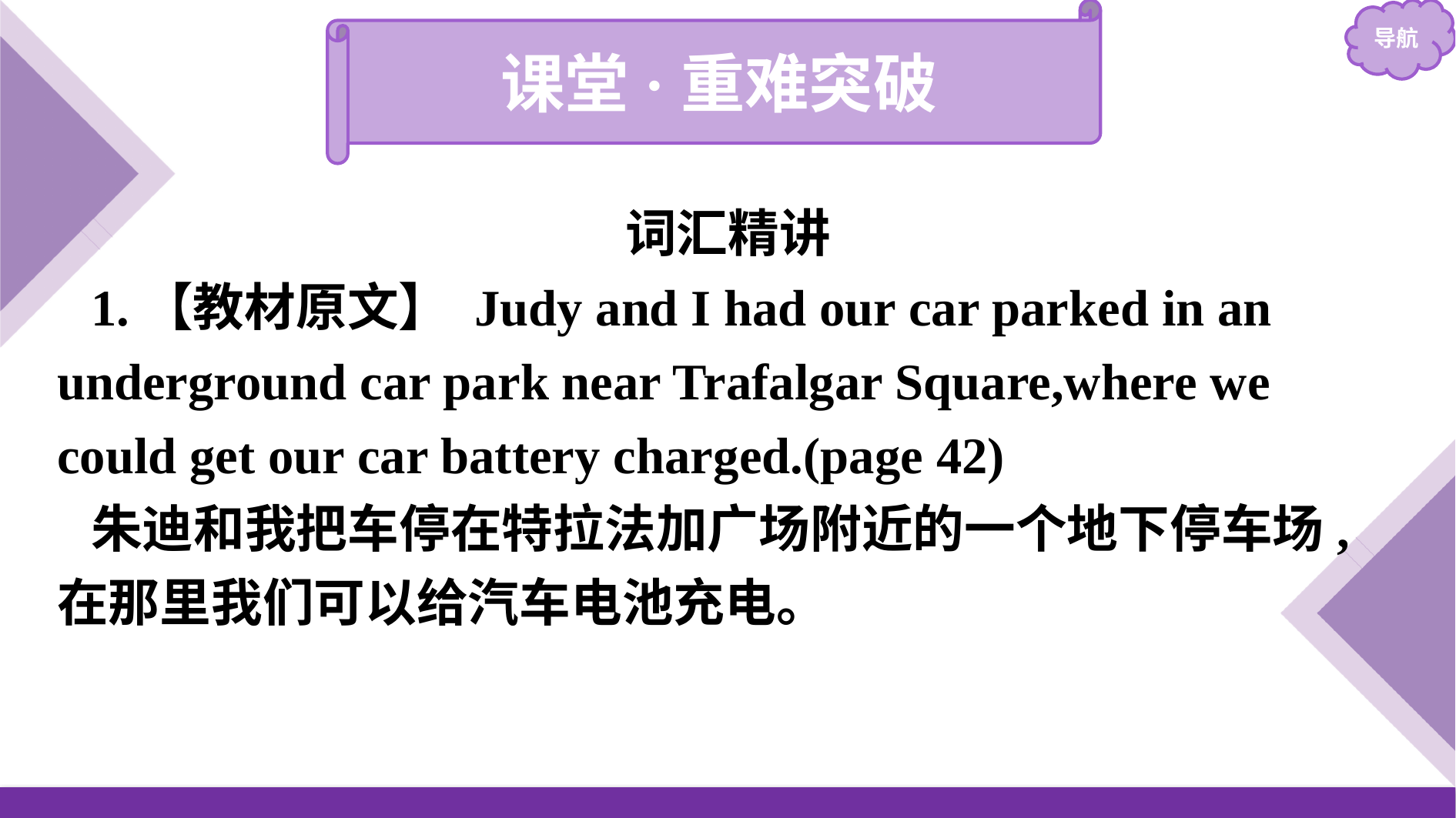

课堂·重难突破
词汇精讲
1.【教材原文】 Judy and I had our car parked in an underground car park near Trafalgar Square,where we could get our car battery charged.(page 42)
朱迪和我把车停在特拉法加广场附近的一个地下停车场,在那里我们可以给汽车电池充电。